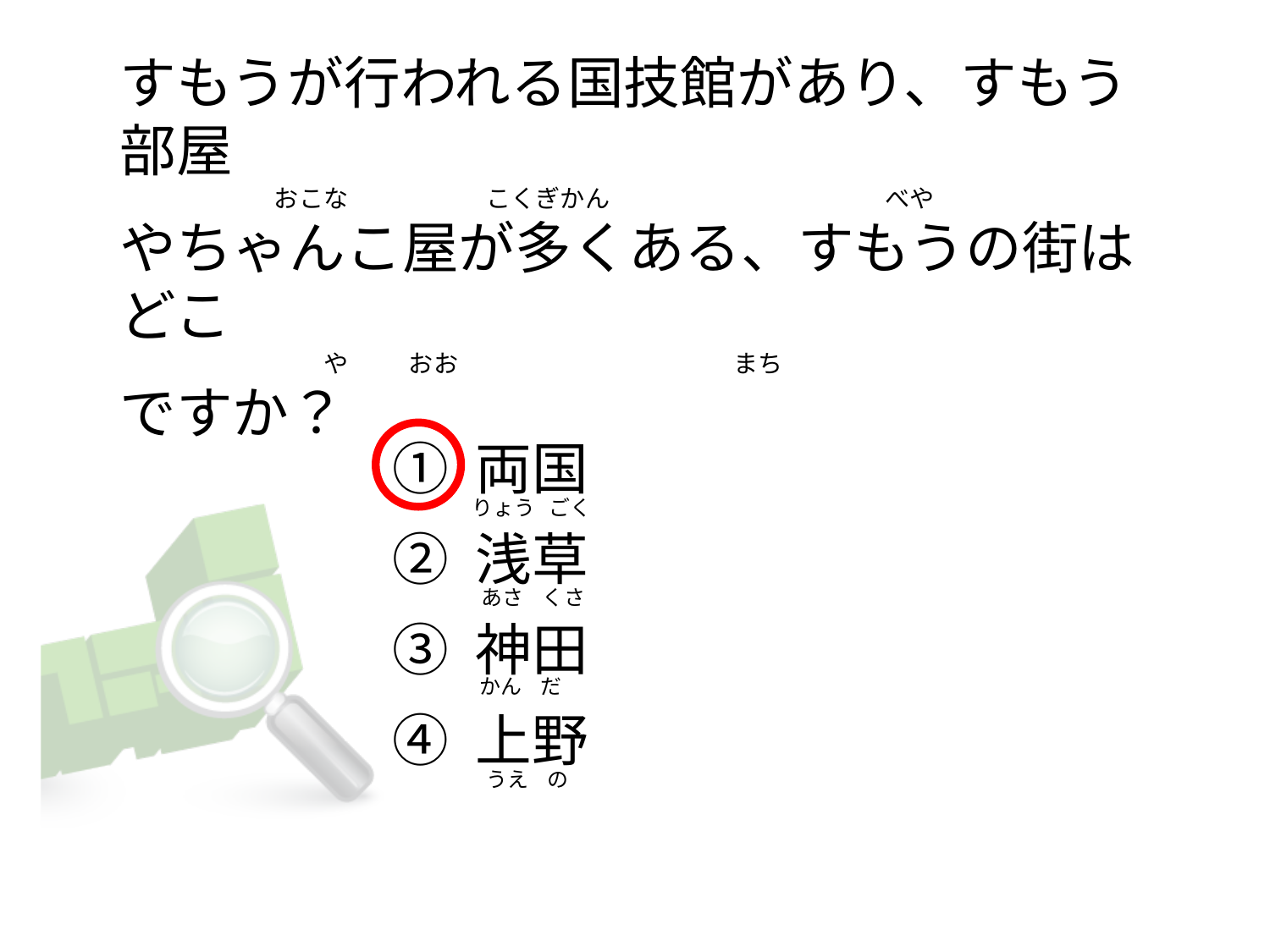

すもうが行われる国技館があり、すもう部屋
                           おこな                         こくぎかん                                                  べや
やちゃんこ屋が多くある、すもうの街はどこ
                                    や           おお                                                  まち
ですか？

① 両国
② 浅草
③ 神田
④ 上野
りょう   ごく
 あさ    くさ
 かん    だ
  うえ    の